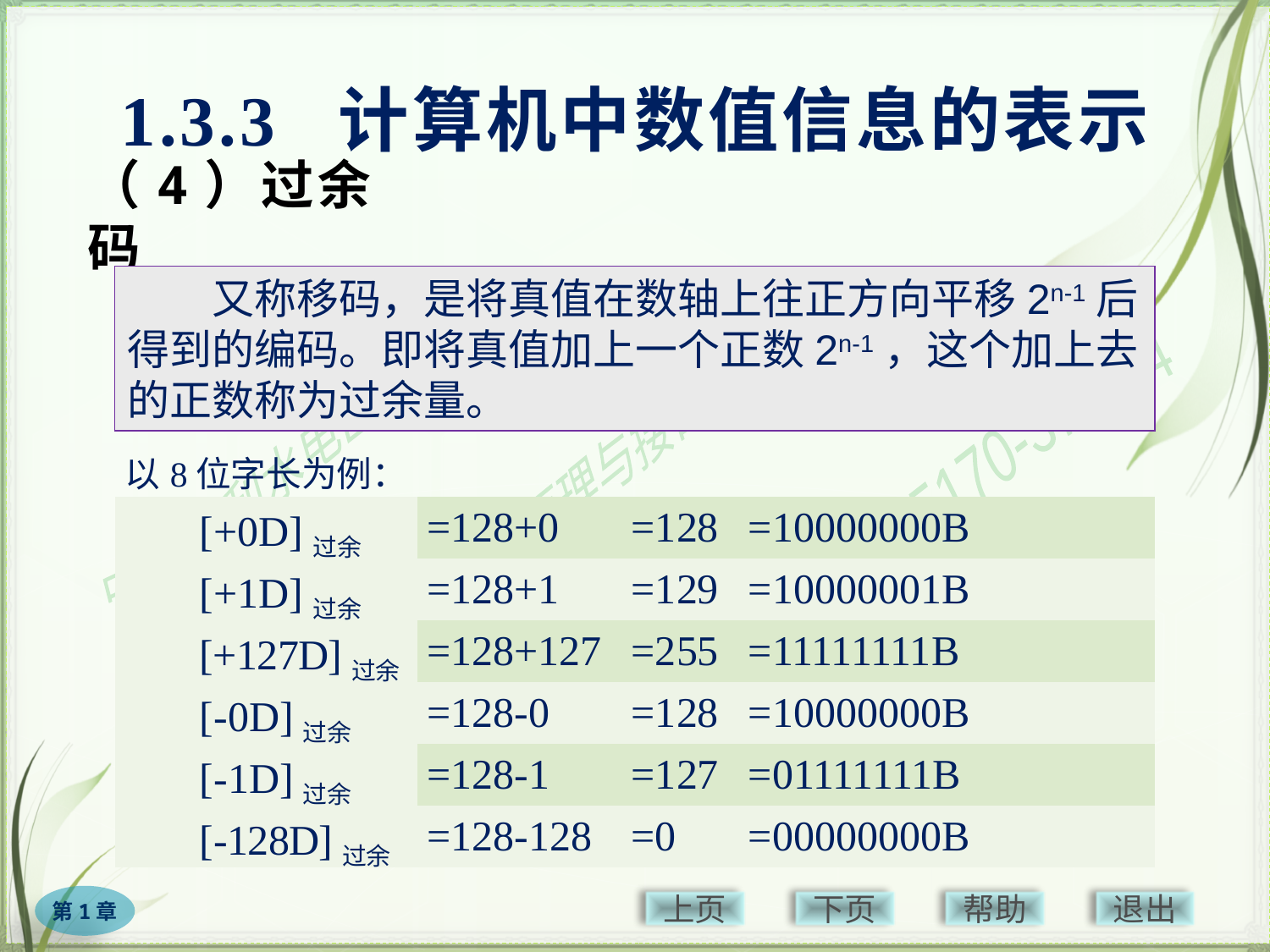

1.3.3  计算机中数值信息的表示
# （4）过余码
又称移码，是将真值在数轴上往正方向平移2n-1后得到的编码。即将真值加上一个正数2n-1，这个加上去的正数称为过余量。
| 以8位字长为例： |  |  |  |
| --- | --- | --- | --- |
| [+0D]过余 | =128+0 | =128 | =10000000B |
| [+1D]过余 | =128+1 | =129 | =10000001B |
| [+127D]过余 | =128+127 | =255 | =11111111B |
| [-0D]过余 | =128-0 | =128 | =10000000B |
| [-1D]过余 | =128-1 | =127 | =01111111B |
| [-128D]过余 | =128-128 | =0 | =00000000B |